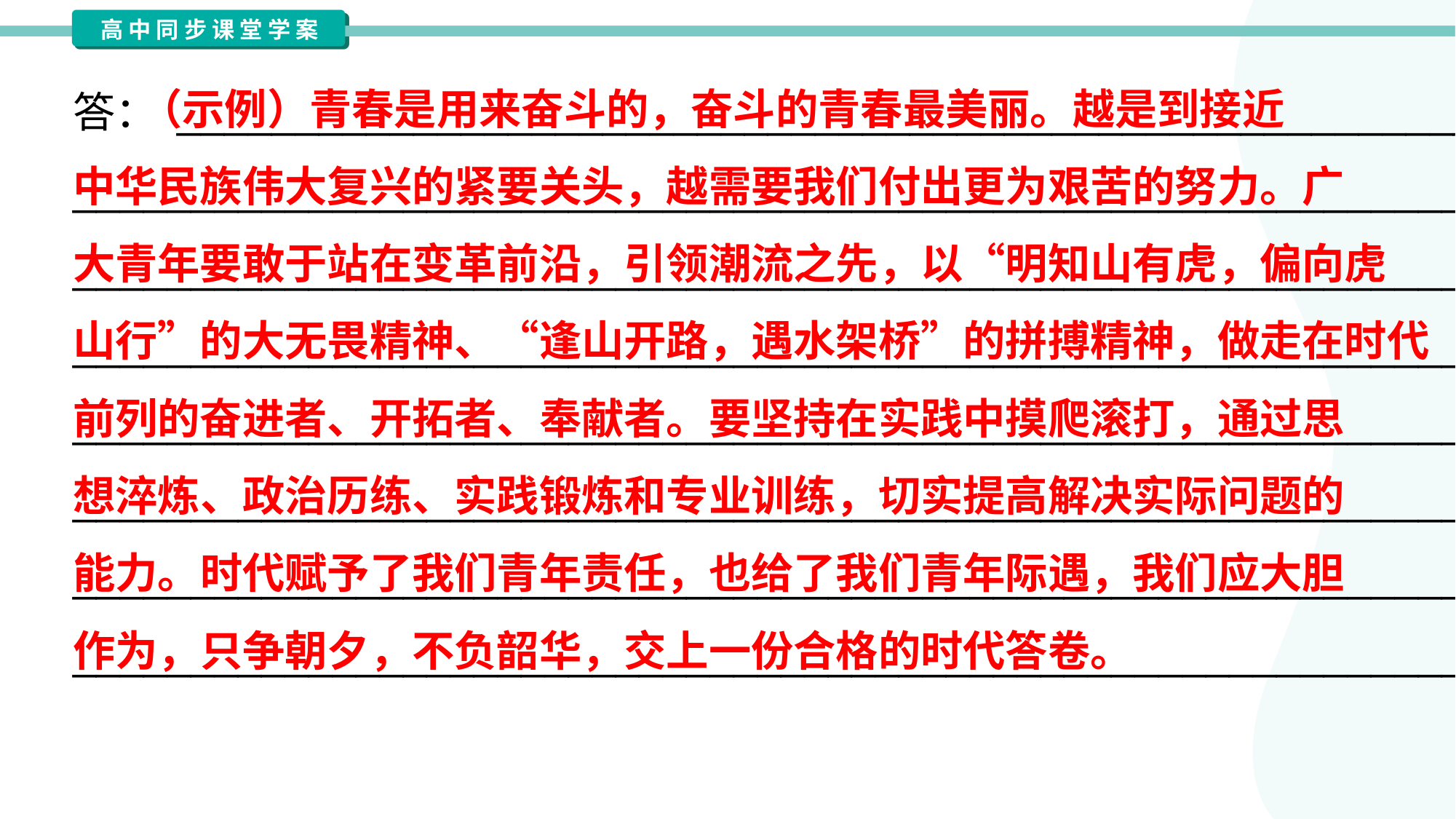

（示例）青春是用来奋斗的，奋斗的青春最美丽。越是到接近
中华民族伟大复兴的紧要关头，越需要我们付出更为艰苦的努力。广
大青年要敢于站在变革前沿，引领潮流之先，以“明知山有虎，偏向虎
山行”的大无畏精神、“逢山开路，遇水架桥”的拼搏精神，做走在时代
前列的奋进者、开拓者、奉献者。要坚持在实践中摸爬滚打，通过思
想淬炼、政治历练、实践锻炼和专业训练，切实提高解决实际问题的
能力。时代赋予了我们青年责任，也给了我们青年际遇，我们应大胆
作为，只争朝夕，不负韶华，交上一份合格的时代答卷。
答： ________________________________________________________
_____________________________________________________________
_____________________________________________________________
_____________________________________________________________
_____________________________________________________________
_____________________________________________________________
_____________________________________________________________
_____________________________________________________________